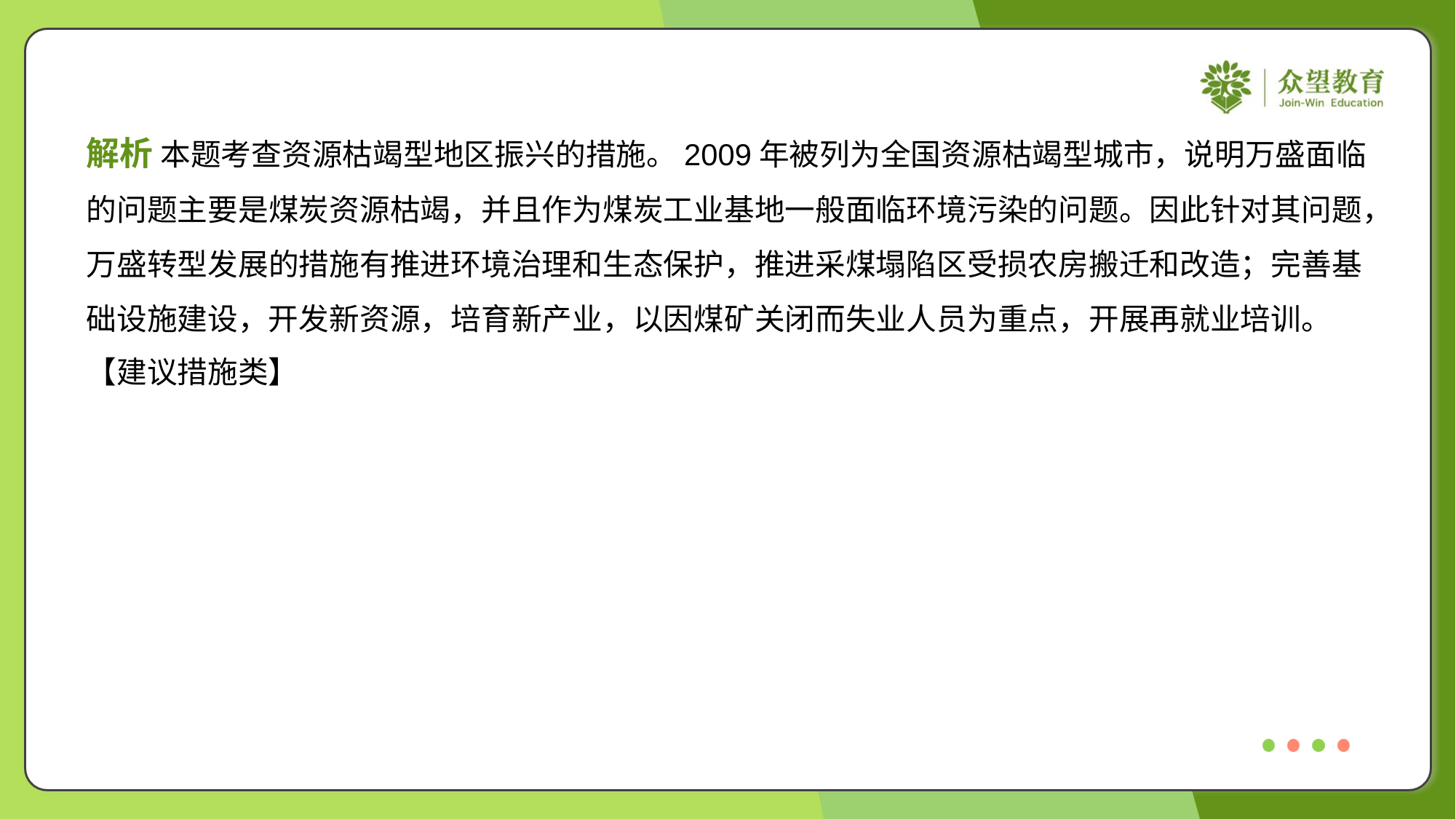

解析 本题考查资源枯竭型地区振兴的措施。2009年被列为全国资源枯竭型城市，说明万盛面临
的问题主要是煤炭资源枯竭，并且作为煤炭工业基地一般面临环境污染的问题。因此针对其问题，
万盛转型发展的措施有推进环境治理和生态保护，推进采煤塌陷区受损农房搬迁和改造；完善基
础设施建设，开发新资源，培育新产业，以因煤矿关闭而失业人员为重点，开展再就业培训。
【建议措施类】